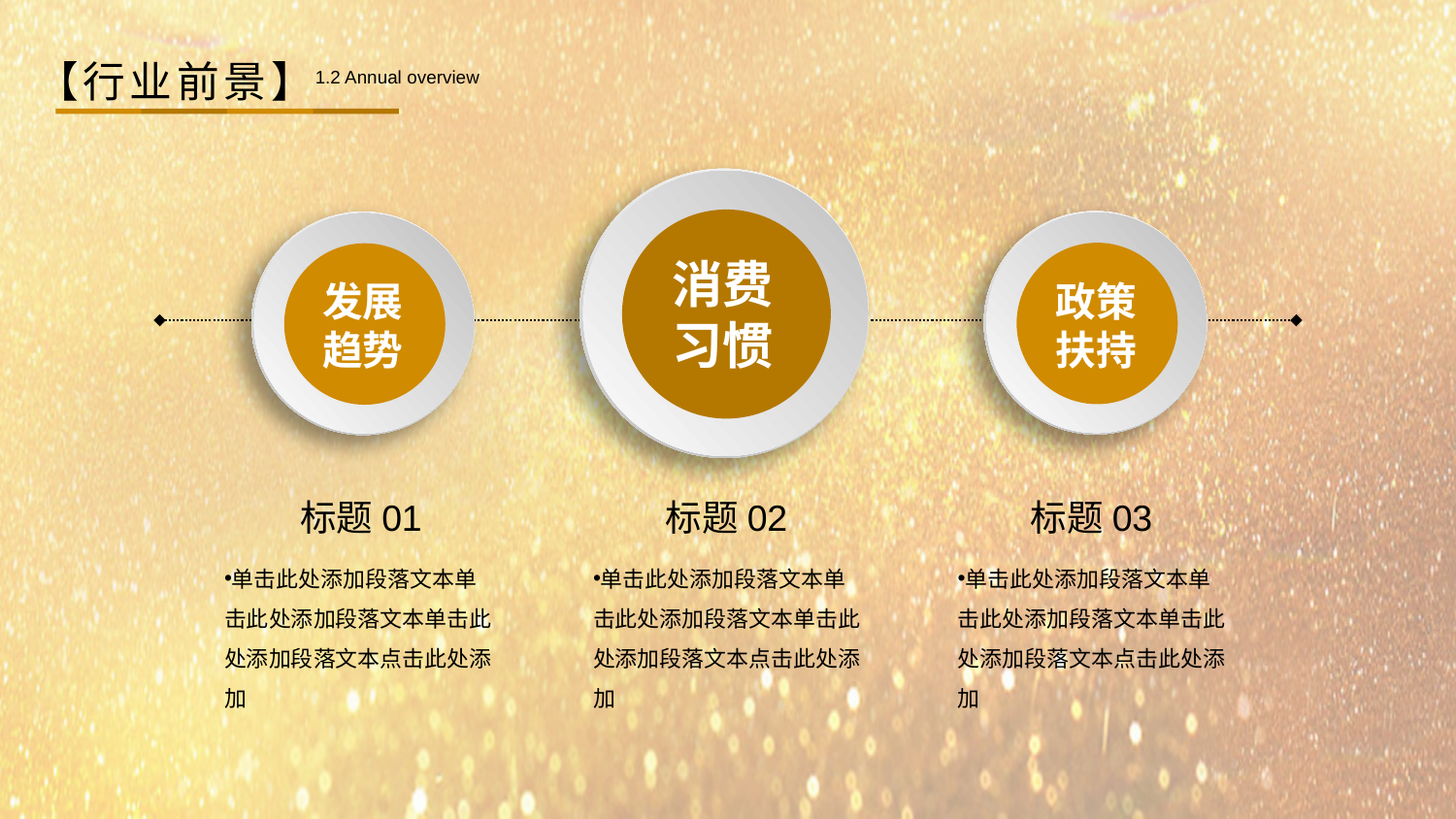

【行业前景】
1.2 Annual overview

消费
习惯

政策扶持

发展
趋势
标题01
标题02
标题03
单击此处添加段落文本单击此处添加段落文本单击此处添加段落文本点击此处添加

单击此处添加段落文本单击此处添加段落文本单击此处添加段落文本点击此处添加

单击此处添加段落文本单击此处添加段落文本单击此处添加段落文本点击此处添加